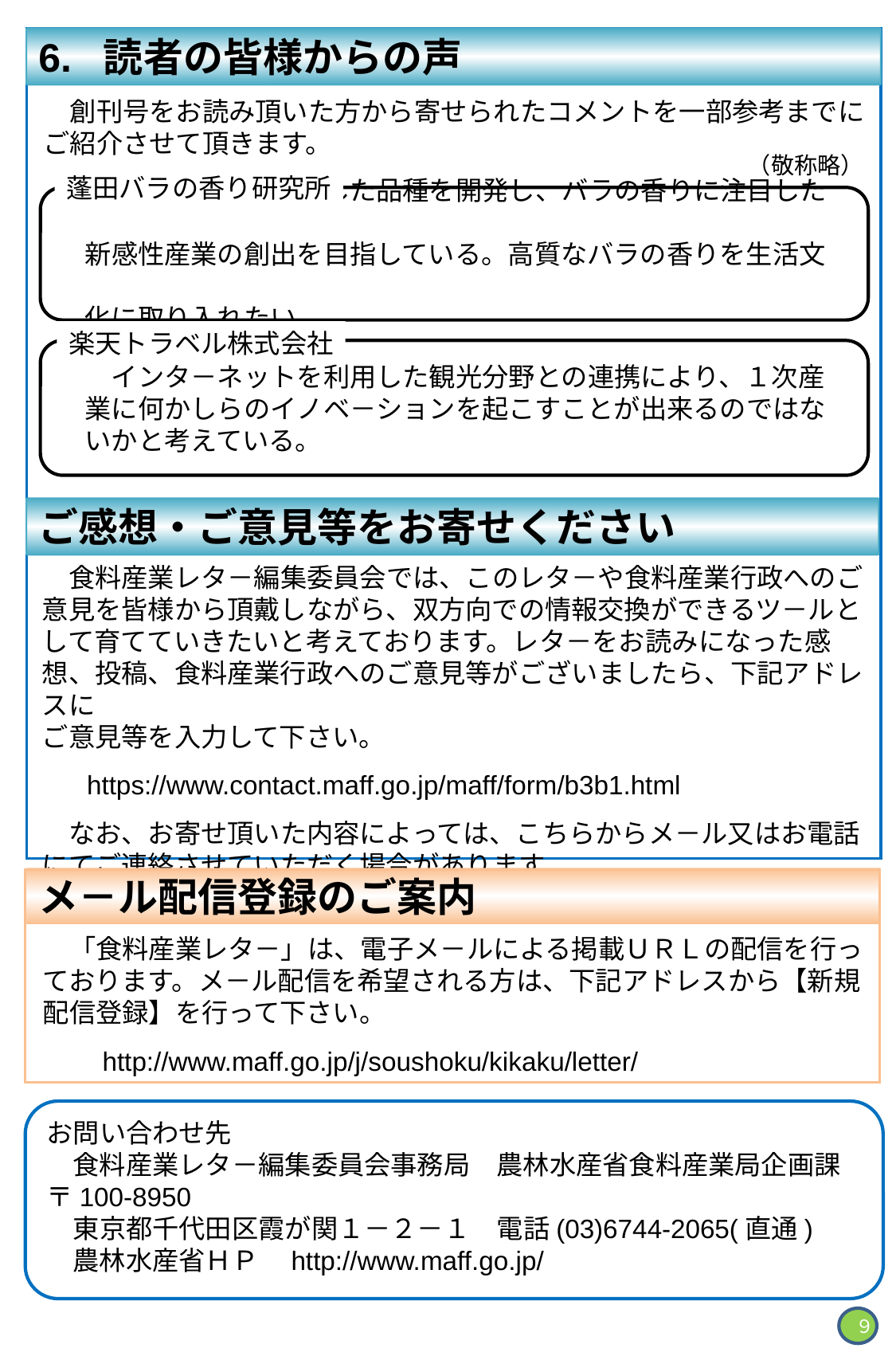

6.  読者の皆様からの声
　創刊号をお読み頂いた方から寄せられたコメントを一部参考までにご紹介させて頂きます。
（敬称略）
蓬田バラの香り研究所
　　バラ・オイルに適した品種を開発し、バラの香りに注目した
　新感性産業の創出を目指している。高質なバラの香りを生活文
　化に取り入れたい。
楽天トラベル株式会社
　　インタ－ネットを利用した観光分野との連携により、１次産
　業に何かしらのイノベ－ションを起こすことが出来るのではな
　いかと考えている。
ご感想・ご意見等をお寄せください
　食料産業レタ－編集委員会では、このレタ－や食料産業行政へのご意見を皆様から頂戴しながら、双方向での情報交換ができるツ－ルとして育てていきたいと考えております。レタ－をお読みになった感想、投稿、食料産業行政へのご意見等がございましたら、下記アドレスに
ご意見等を入力して下さい。

　  https://www.contact.maff.go.jp/maff/form/b3b1.html

　なお、お寄せ頂いた内容によっては、こちらからメ－ル又はお電話にてご連絡させていただく場合があります。
メ－ル配信登録のご案内

　「食料産業レタ－」は、電子メ－ルによる掲載ＵＲＬの配信を行っております。メ－ル配信を希望される方は、下記アドレスから【新規配信登録】を行って下さい。

　　http://www.maff.go.jp/j/soushoku/kikaku/letter/
お問い合わせ先
　食料産業レタ－編集委員会事務局　農林水産省食料産業局企画課
〒100-8950
　東京都千代田区霞が関１－２－１　電話(03)6744-2065(直通)
　農林水産省ＨＰ　http://www.maff.go.jp/
９